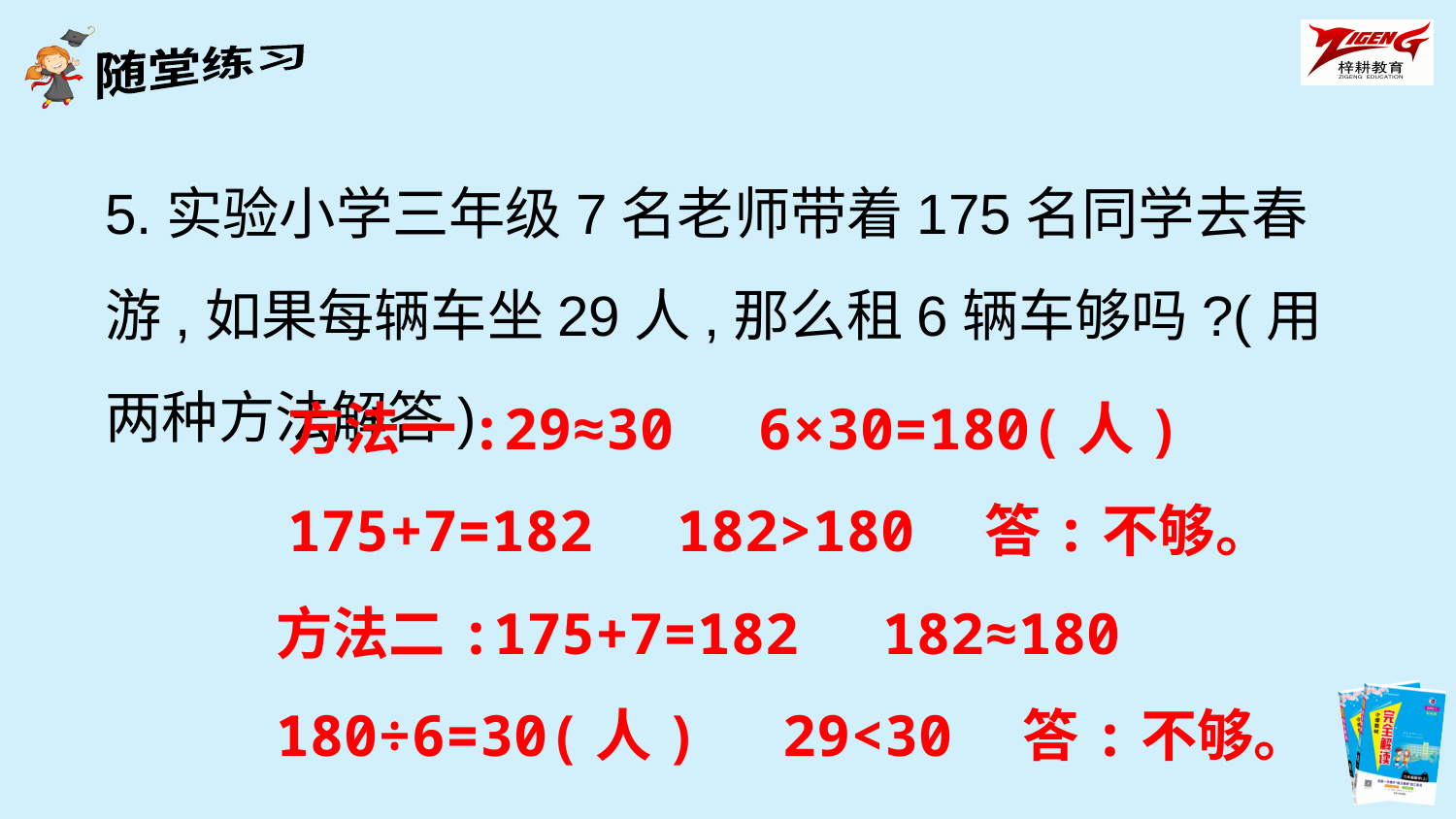

5.实验小学三年级7名老师带着175名同学去春游,如果每辆车坐29人,那么租6辆车够吗?(用两种方法解答)
方法一:29≈30　6×30=180(人)　175+7=182　182>180　答:不够。
方法二:175+7=182　182≈180　180÷6=30(人)　29<30　答:不够。